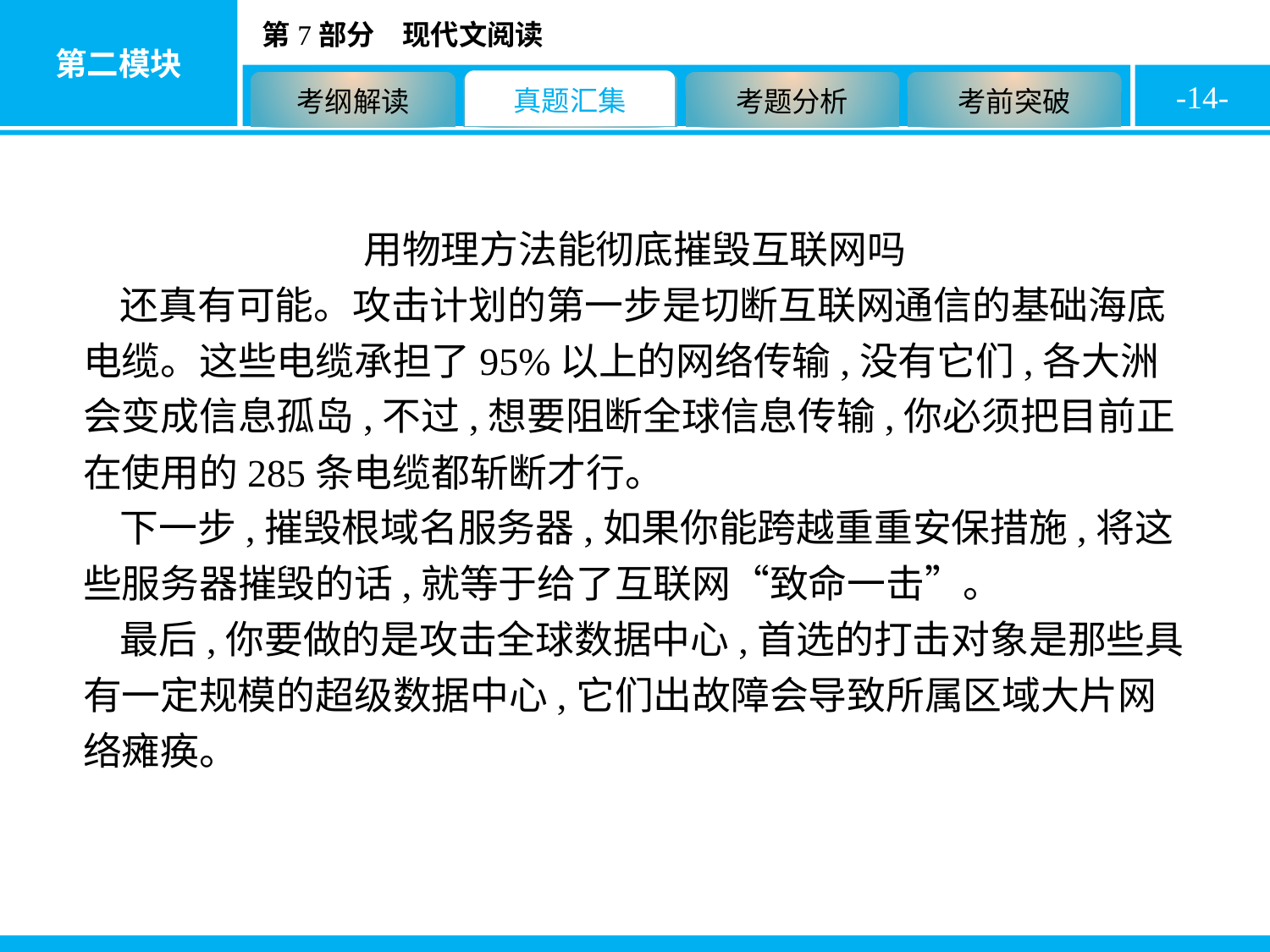

-14-
用物理方法能彻底摧毁互联网吗
还真有可能。攻击计划的第一步是切断互联网通信的基础海底电缆。这些电缆承担了95%以上的网络传输,没有它们,各大洲会变成信息孤岛,不过,想要阻断全球信息传输,你必须把目前正在使用的285条电缆都斩断才行。
下一步,摧毁根域名服务器,如果你能跨越重重安保措施,将这些服务器摧毁的话,就等于给了互联网“致命一击”。
最后,你要做的是攻击全球数据中心,首选的打击对象是那些具有一定规模的超级数据中心,它们出故障会导致所属区域大片网络瘫痪。